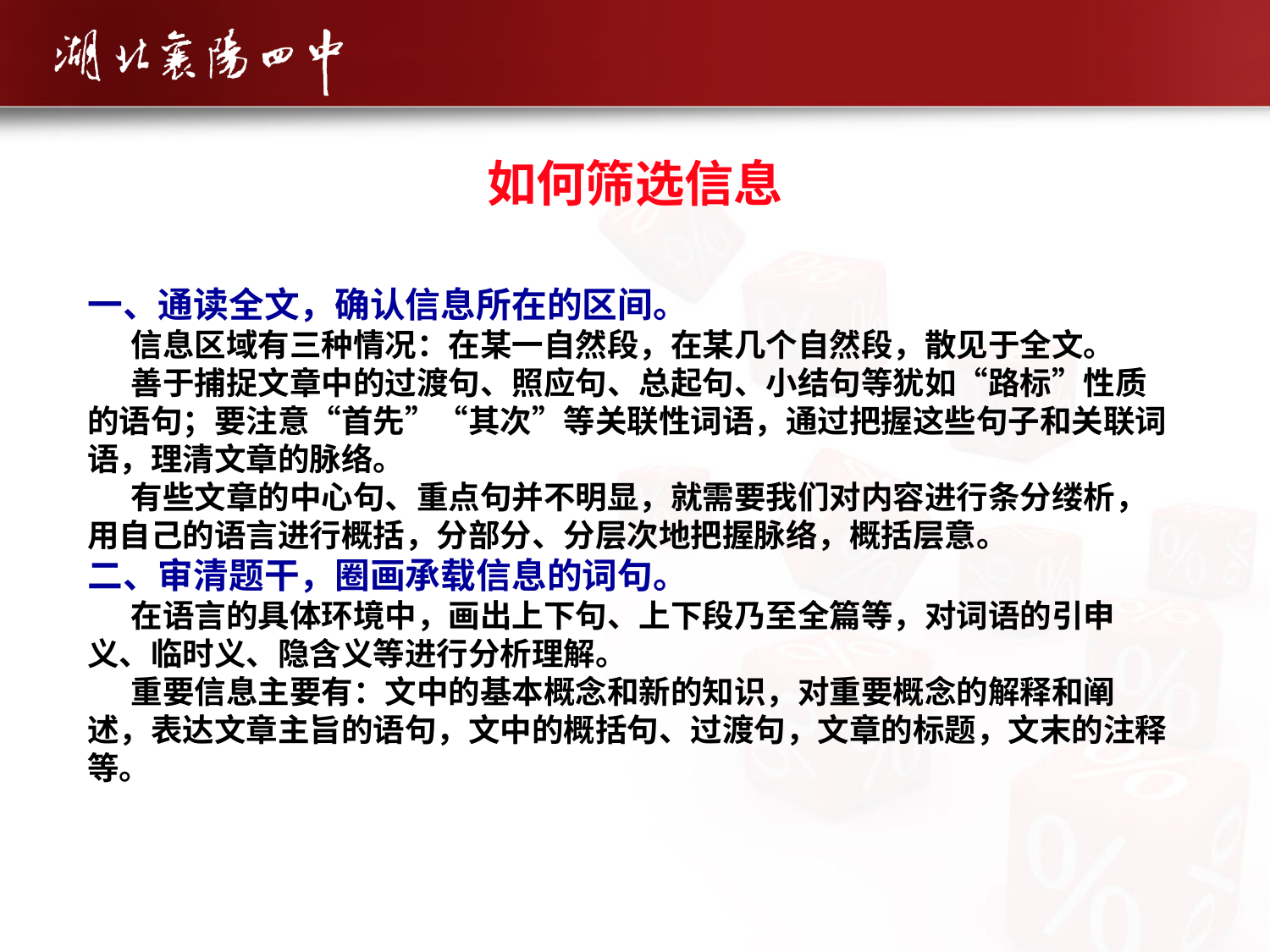

如何筛选信息
一、通读全文，确认信息所在的区间。
     信息区域有三种情况：在某一自然段，在某几个自然段，散见于全文。
     善于捕捉文章中的过渡句、照应句、总起句、小结句等犹如“路标”性质的语句；要注意“首先”“其次”等关联性词语，通过把握这些句子和关联词语，理清文章的脉络。
     有些文章的中心句、重点句并不明显，就需要我们对内容进行条分缕析，用自己的语言进行概括，分部分、分层次地把握脉络，概括层意。
二、审清题干，圈画承载信息的词句。
     在语言的具体环境中，画出上下句、上下段乃至全篇等，对词语的引申义、临时义、隐含义等进行分析理解。
     重要信息主要有：文中的基本概念和新的知识，对重要概念的解释和阐述，表达文章主旨的语句，文中的概括句、过渡句，文章的标题，文末的注释等。